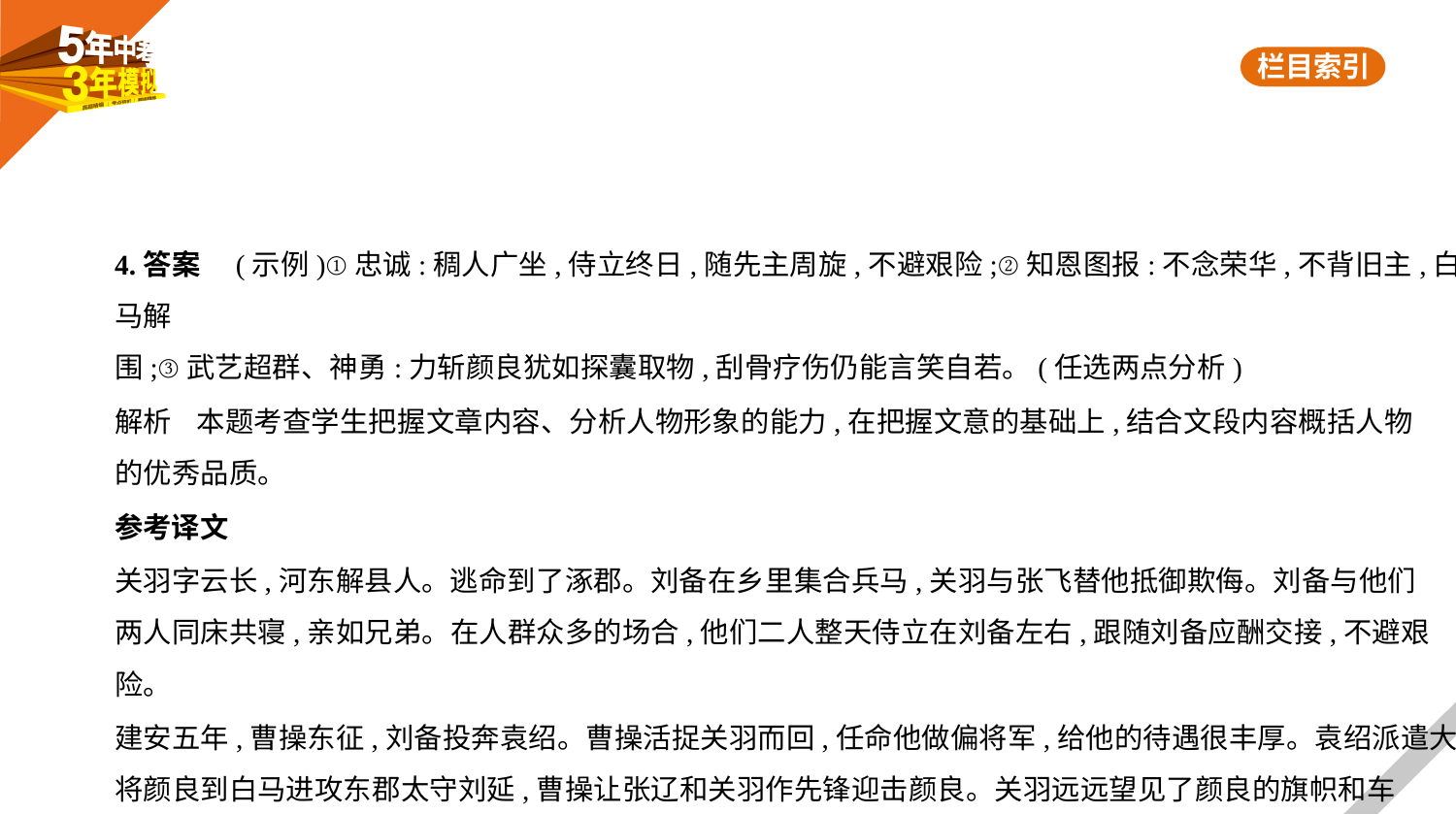

4.答案　(示例)①忠诚:稠人广坐,侍立终日,随先主周旋,不避艰险;②知恩图报:不念荣华,不背旧主,白马解
围;③武艺超群、神勇:力斩颜良犹如探囊取物,刮骨疗伤仍能言笑自若。(任选两点分析)
解析    本题考查学生把握文章内容、分析人物形象的能力,在把握文意的基础上,结合文段内容概括人物
的优秀品质。
参考译文
关羽字云长,河东解县人。逃命到了涿郡。刘备在乡里集合兵马,关羽与张飞替他抵御欺侮。刘备与他们
两人同床共寝,亲如兄弟。在人群众多的场合,他们二人整天侍立在刘备左右,跟随刘备应酬交接,不避艰
险。
建安五年,曹操东征,刘备投奔袁绍。曹操活捉关羽而回,任命他做偏将军,给他的待遇很丰厚。袁绍派遣大
将颜良到白马进攻东郡太守刘延,曹操让张辽和关羽作先锋迎击颜良。关羽远远望见了颜良的旗帜和车